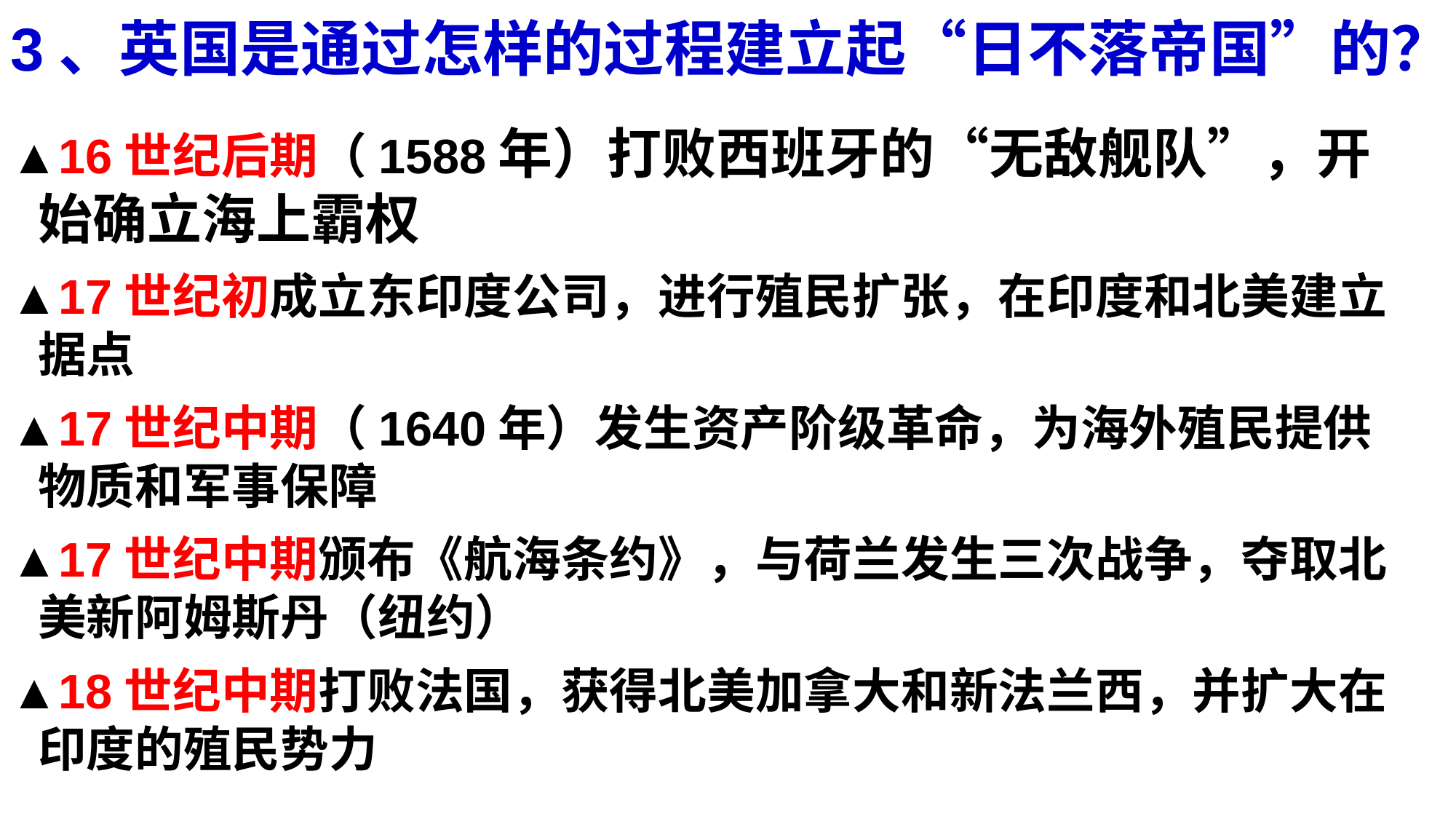

# 3、英国是通过怎样的过程建立起“日不落帝国”的？
▲16世纪后期（1588年）打败西班牙的“无敌舰队”，开始确立海上霸权
▲17世纪初成立东印度公司，进行殖民扩张，在印度和北美建立据点
▲17世纪中期（1640年）发生资产阶级革命，为海外殖民提供物质和军事保障
▲17世纪中期颁布《航海条约》，与荷兰发生三次战争，夺取北美新阿姆斯丹（纽约）
▲18世纪中期打败法国，获得北美加拿大和新法兰西，并扩大在印度的殖民势力